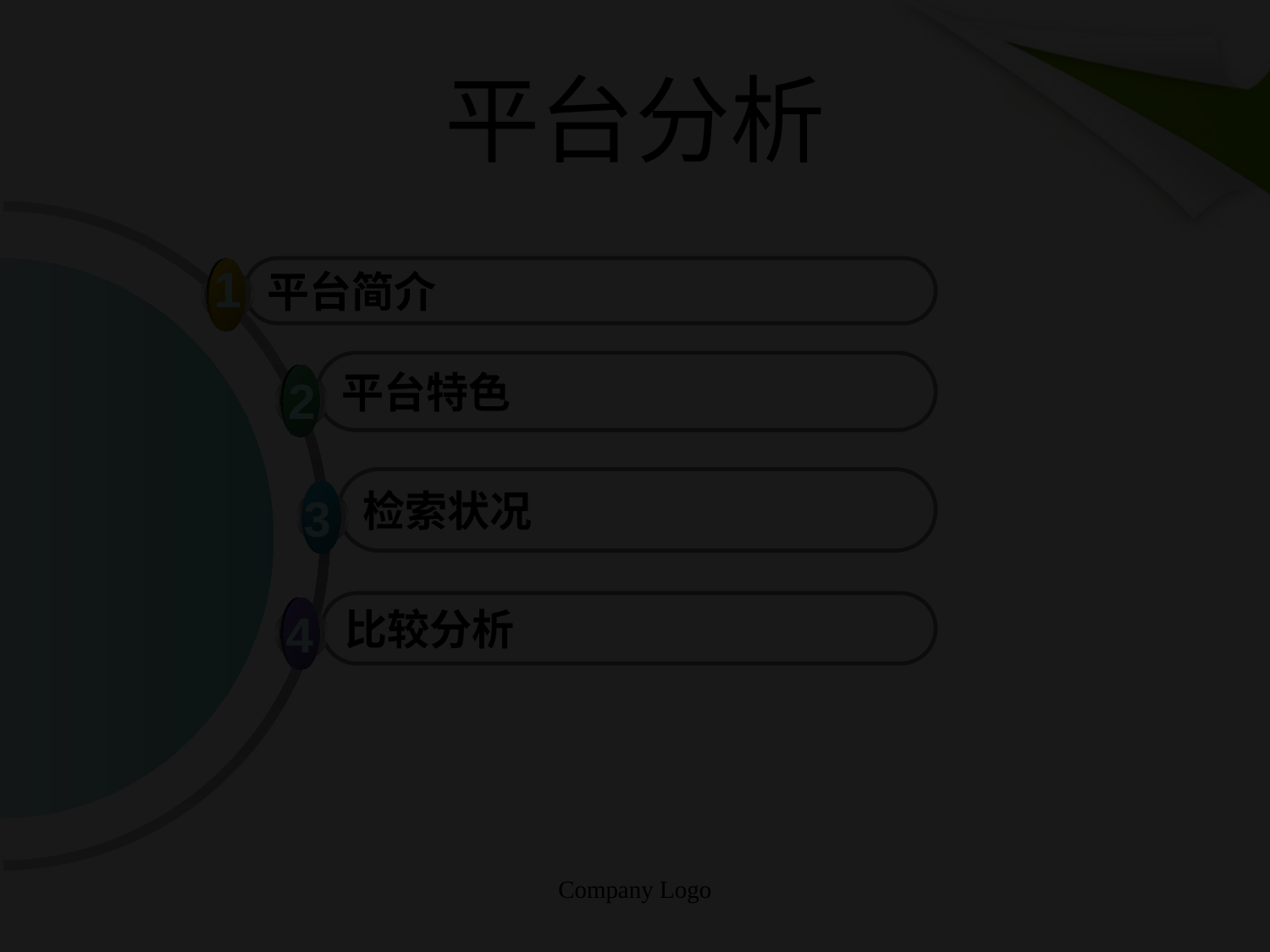

# 平台分析

1
平台简介

平台特色
2

检索状况
3

比较分析
4

Company Logo